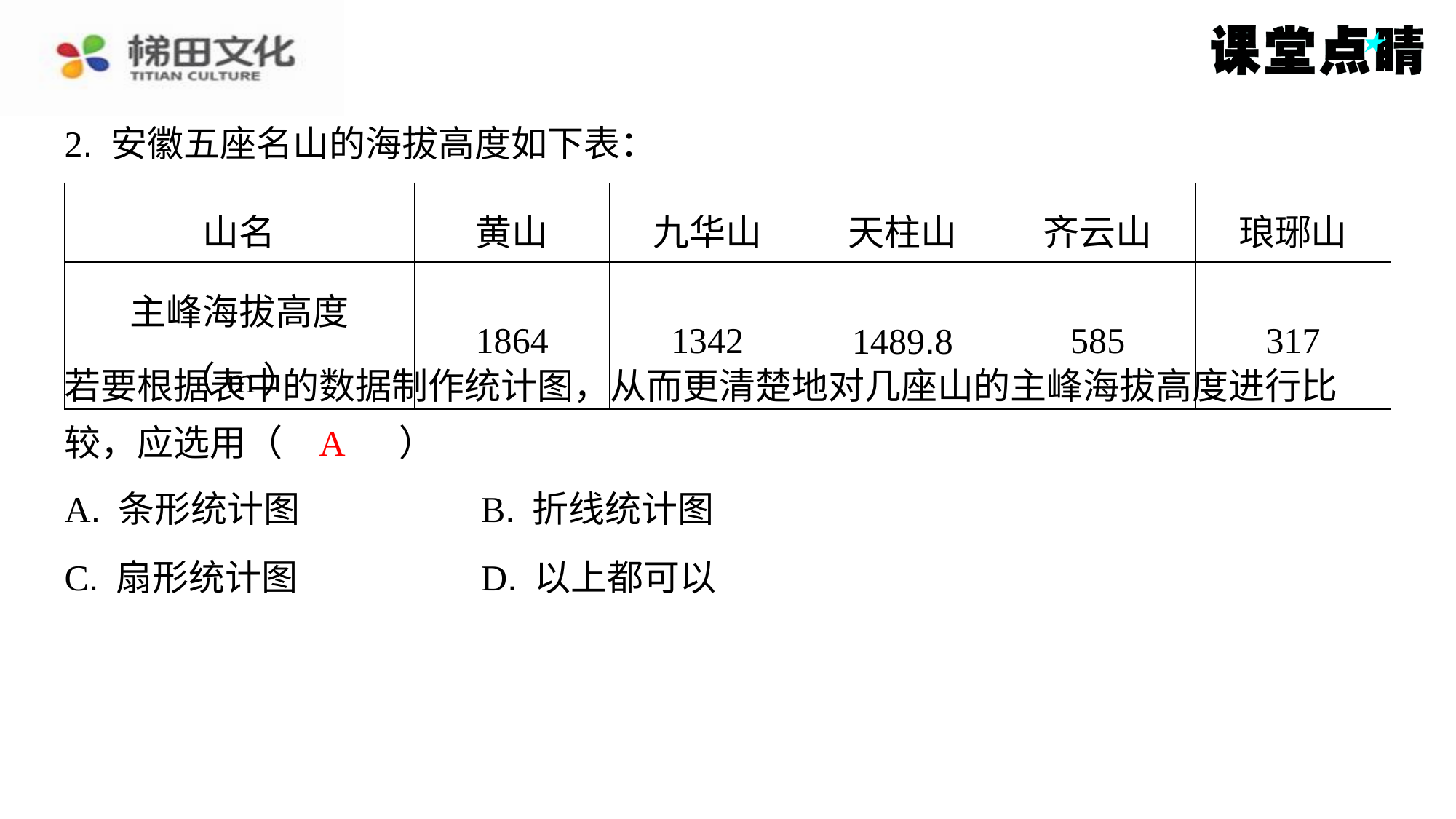

2. 安徽五座名山的海拔高度如下表：
| 山名 | 黄山 | 九华山 | 天柱山 | 齐云山 | 琅琊山 |
| --- | --- | --- | --- | --- | --- |
| 主峰海拔高度（m） | 1864 | 1342 | 1489.8 | 585 | 317 |
若要根据表中的数据制作统计图，从而更清楚地对几座山的主峰海拔高度进行比
较，应选用（　A　）
A
| A. 条形统计图 | B. 折线统计图 |
| --- | --- |
| C. 扇形统计图 | D. 以上都可以 |